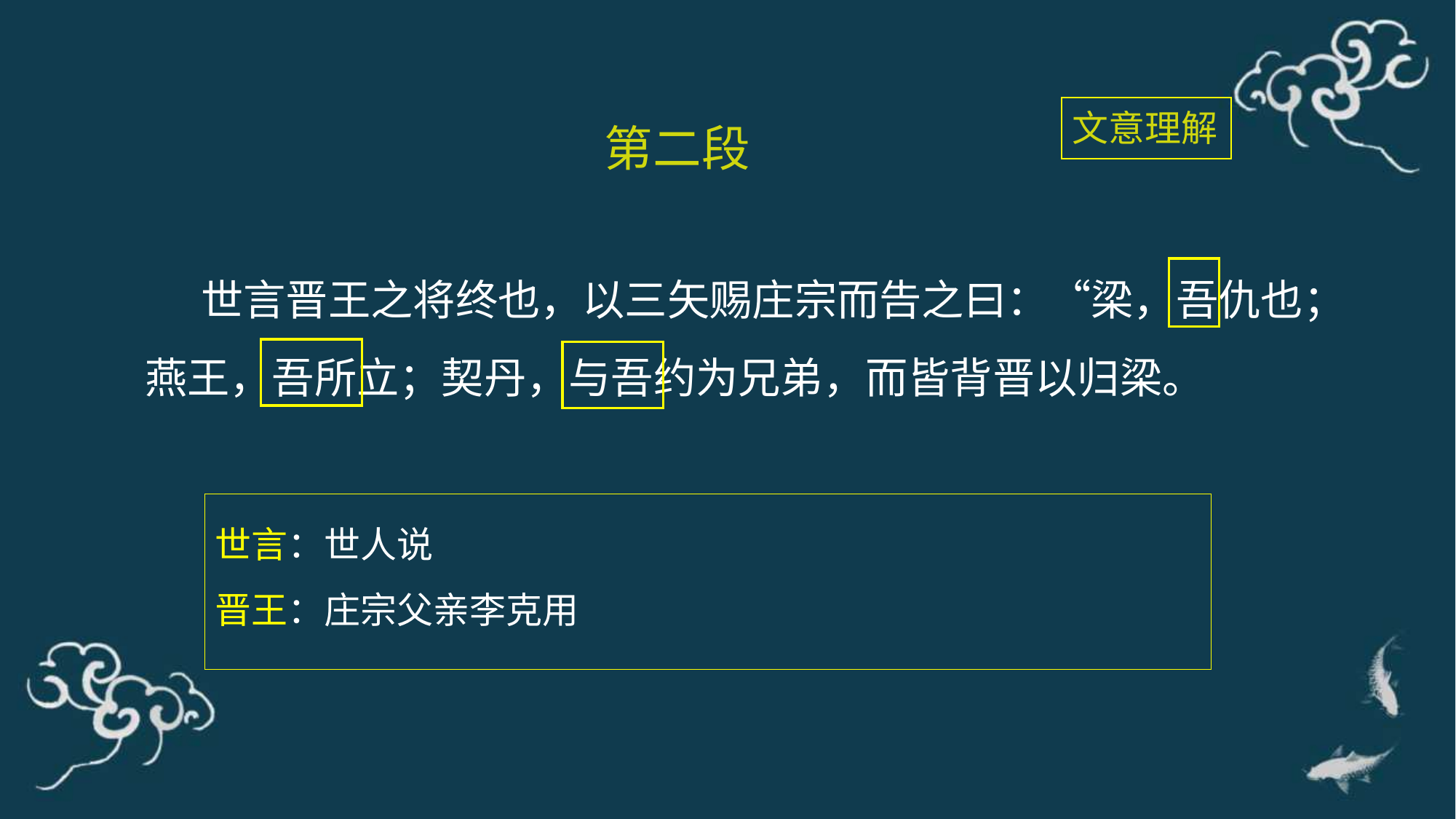

文意理解
第二段
    世言晋王之将终也，以三矢赐庄宗而告之曰：“梁，吾仇也；燕王，吾所立；契丹，与吾约为兄弟，而皆背晋以归梁。

世言：世人说
晋王：庄宗父亲李克用